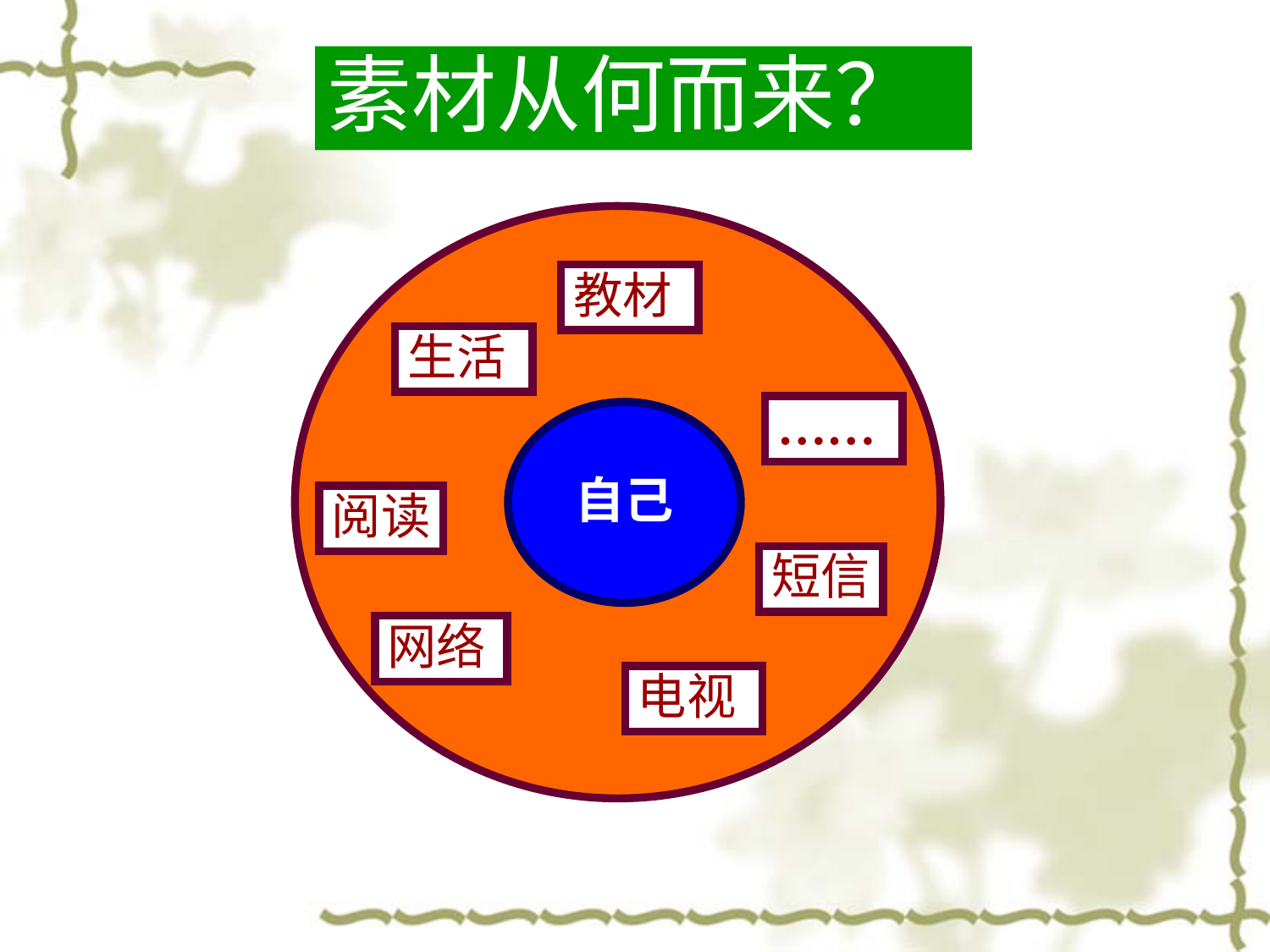

素材从何而来？

教材
生活

……
自己
阅读
短信
网络
电视